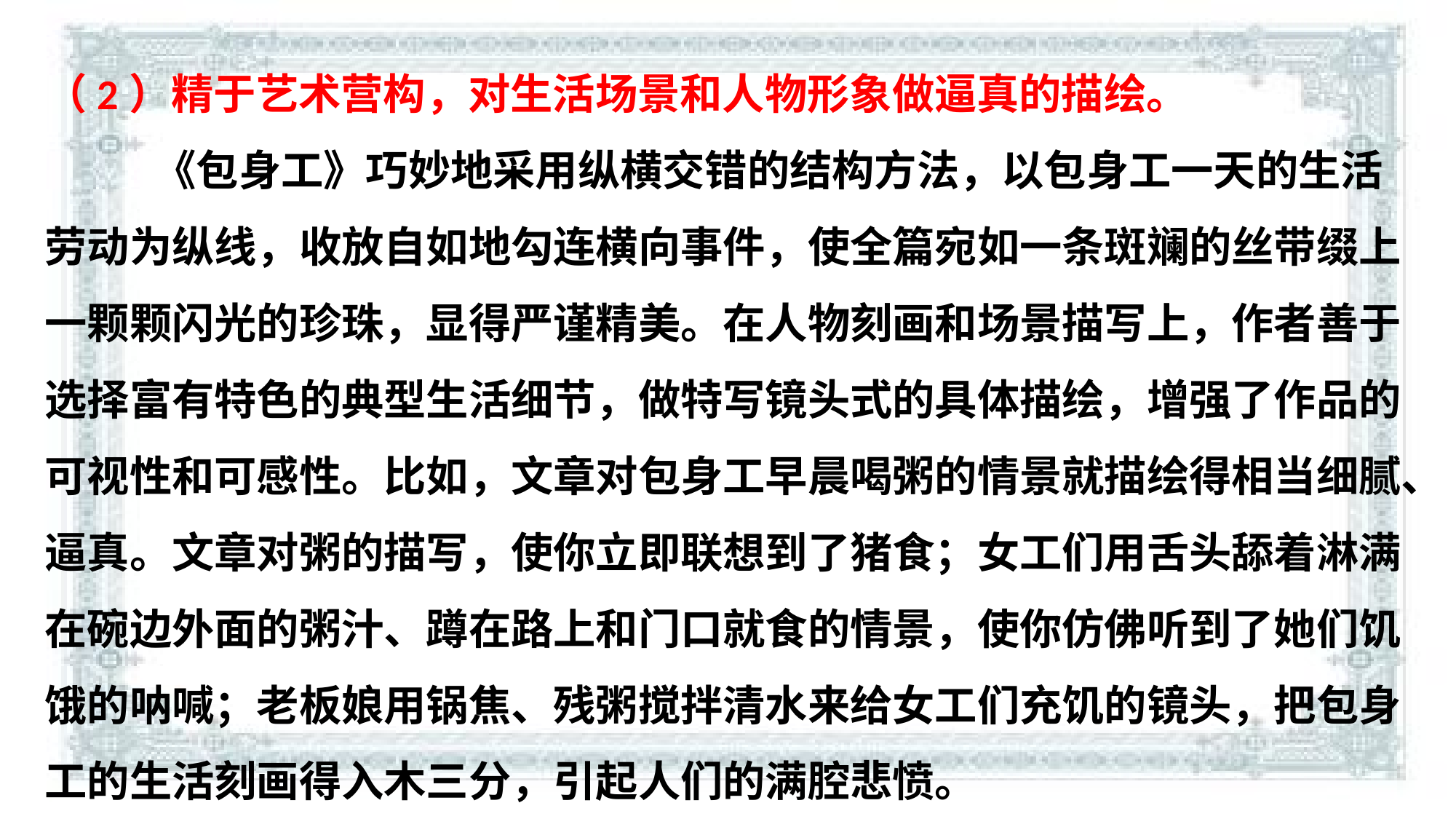

（2）精于艺术营构，对生活场景和人物形象做逼真的描绘。
	《包身工》巧妙地采用纵横交错的结构方法，以包身工一天的生活劳动为纵线，收放自如地勾连横向事件，使全篇宛如一条斑斓的丝带缀上一颗颗闪光的珍珠，显得严谨精美。在人物刻画和场景描写上，作者善于选择富有特色的典型生活细节，做特写镜头式的具体描绘，增强了作品的可视性和可感性。比如，文章对包身工早晨喝粥的情景就描绘得相当细腻、逼真。文章对粥的描写，使你立即联想到了猪食；女工们用舌头舔着淋满在碗边外面的粥汁、蹲在路上和门口就食的情景，使你仿佛听到了她们饥饿的呐喊；老板娘用锅焦、残粥搅拌清水来给女工们充饥的镜头，把包身工的生活刻画得入木三分，引起人们的满腔悲愤。